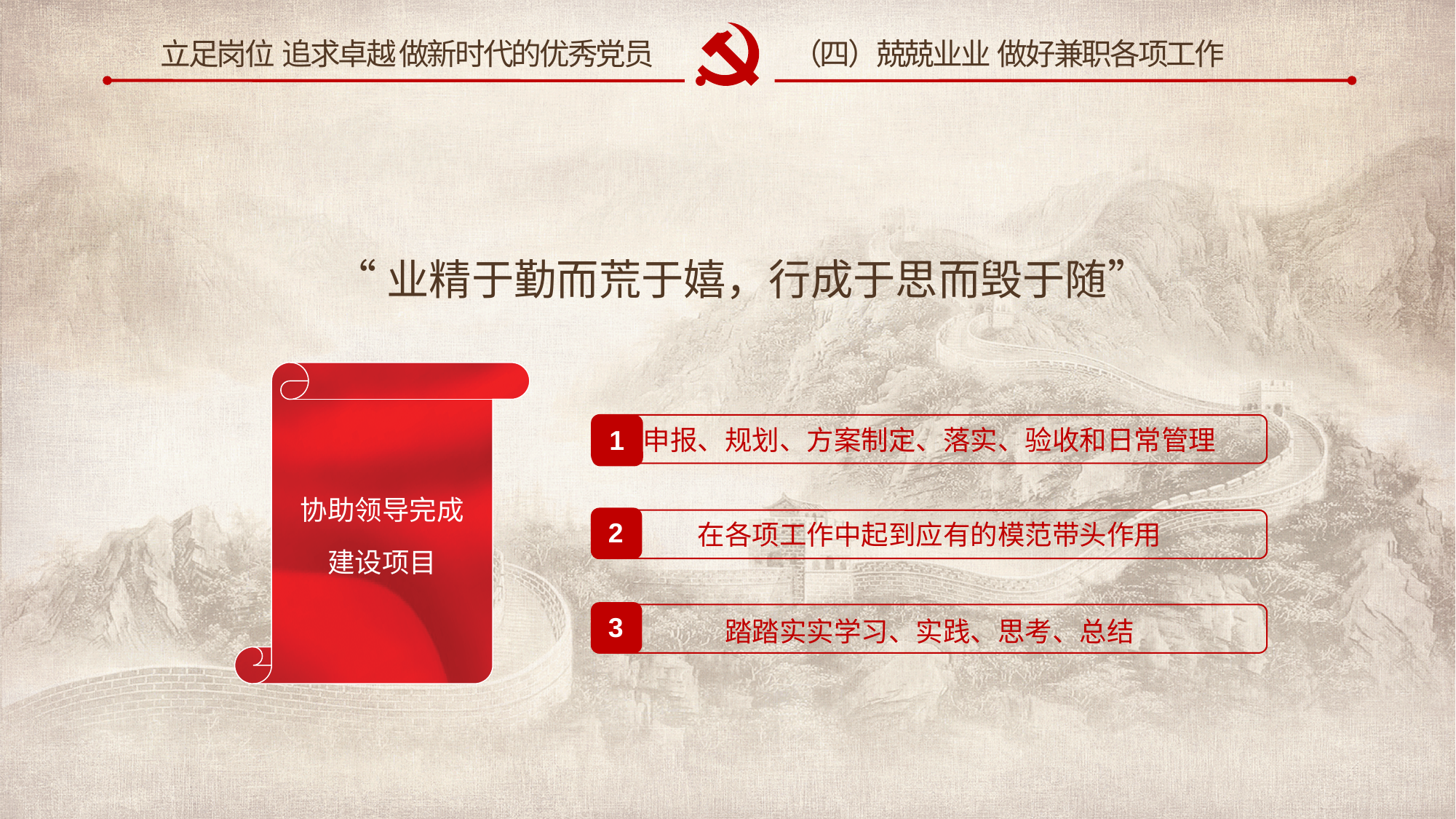

（四）兢兢业业  做好兼职各项工作
“业精于勤而荒于嬉，行成于思而毁于随”

协助领导完成
建设项目

1
申报、规划、方案制定、落实、验收和日常管理

2

在各项工作中起到应有的模范带头作用

3

踏踏实实学习、实践、思考、总结